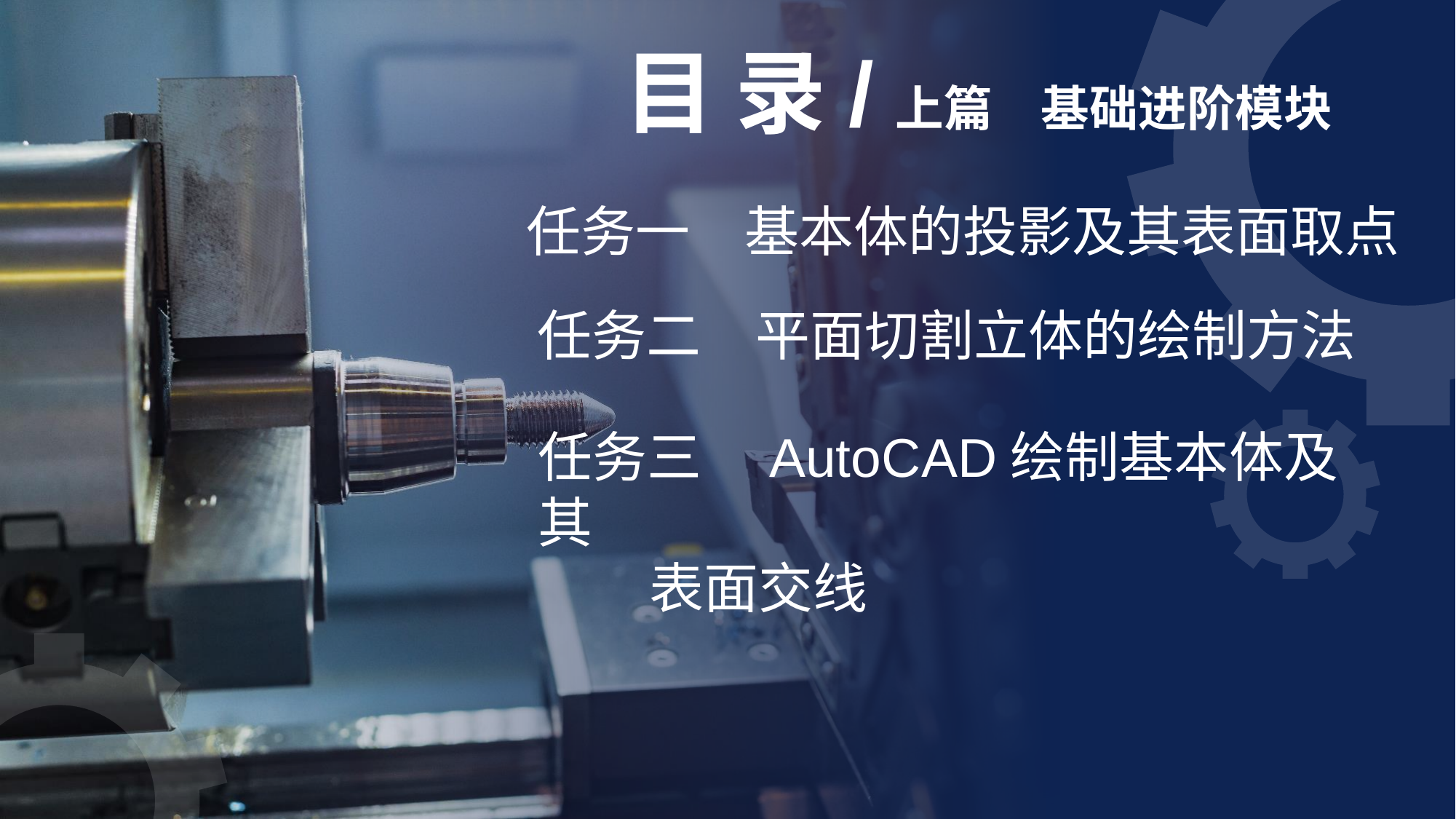

目 录/上篇　基础进阶模块
任务一　基本体的投影及其表面取点
任务二　平面切割立体的绘制方法
任务三　AutoCAD绘制基本体及其
        表面交线